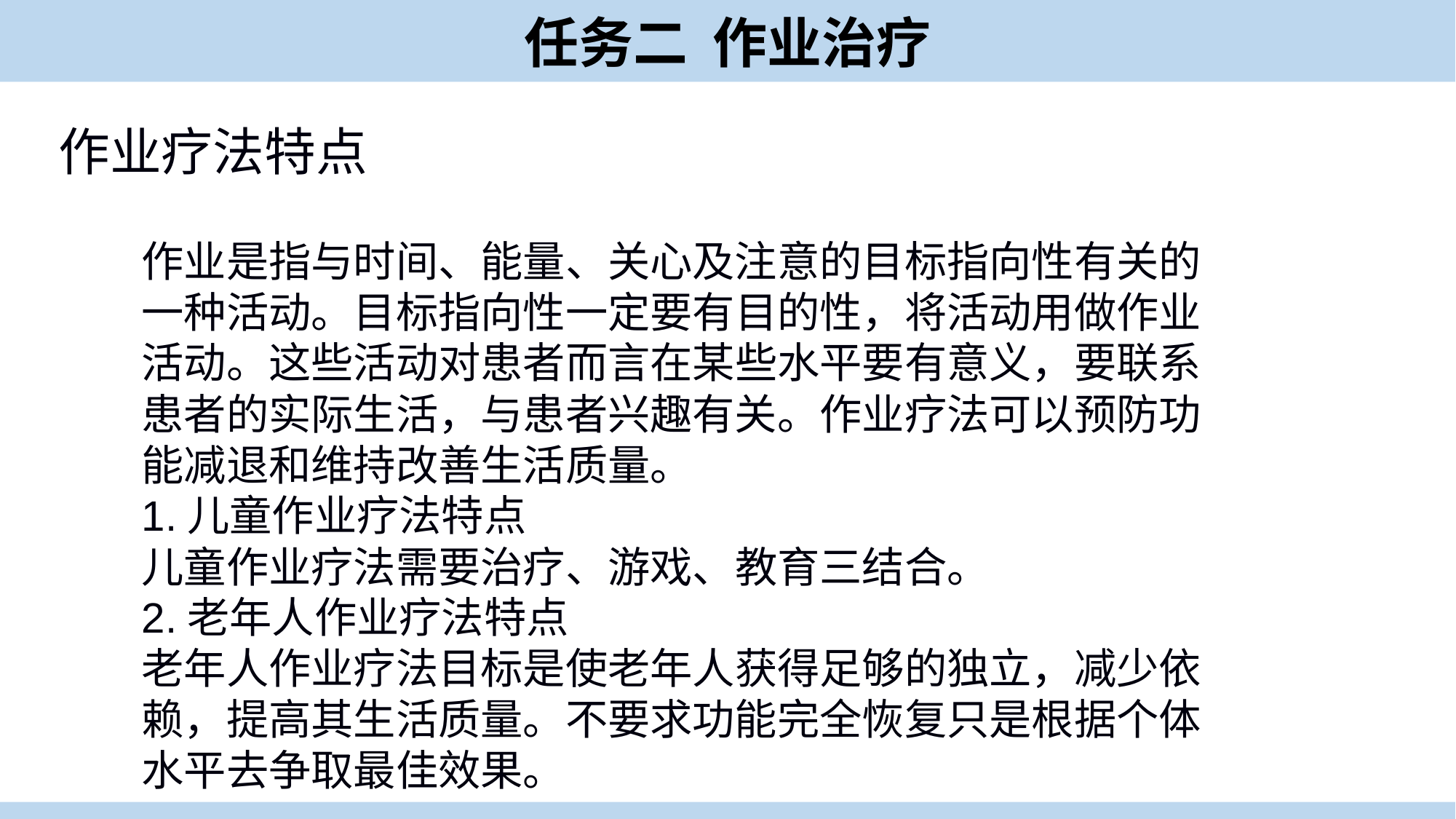

任务二  作业治疗
作业疗法特点
作业是指与时间、能量、关心及注意的目标指向性有关的一种活动。目标指向性一定要有目的性，将活动用做作业活动。这些活动对患者而言在某些水平要有意义，要联系患者的实际生活，与患者兴趣有关。作业疗法可以预防功能减退和维持改善生活质量。
1.儿童作业疗法特点
儿童作业疗法需要治疗、游戏、教育三结合。
2.老年人作业疗法特点
老年人作业疗法目标是使老年人获得足够的独立，减少依赖，提高其生活质量。不要求功能完全恢复只是根据个体水平去争取最佳效果。